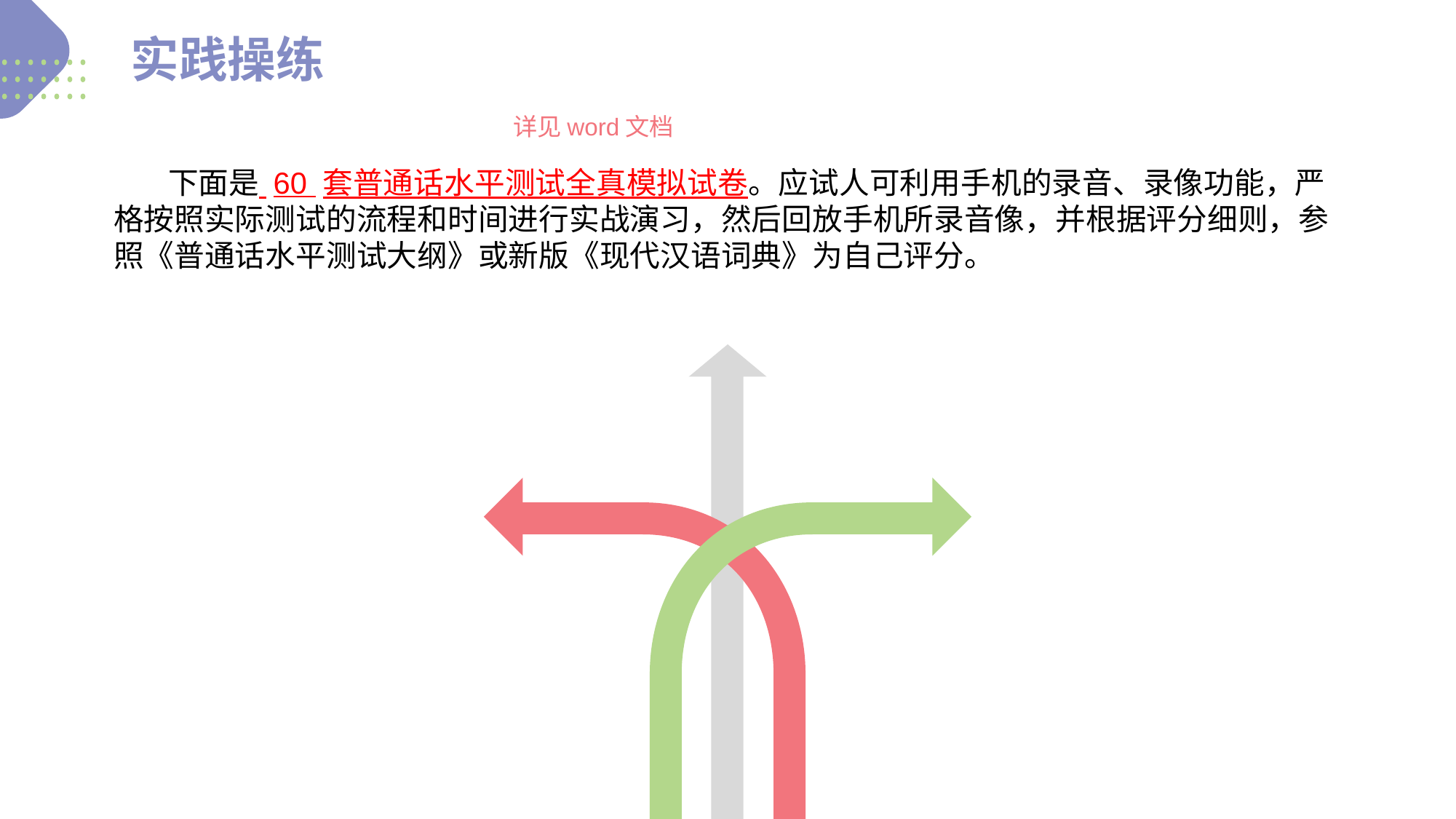

实践操练

详见word文档
下面是 60 套普通话水平测试全真模拟试卷。应试人可利用手机的录音、录像功能，严格按照实际测试的流程和时间进行实战演习，然后回放手机所录音像，并根据评分细则，参照《普通话水平测试大纲》或新版《现代汉语词典》为自己评分。

汇报：张三